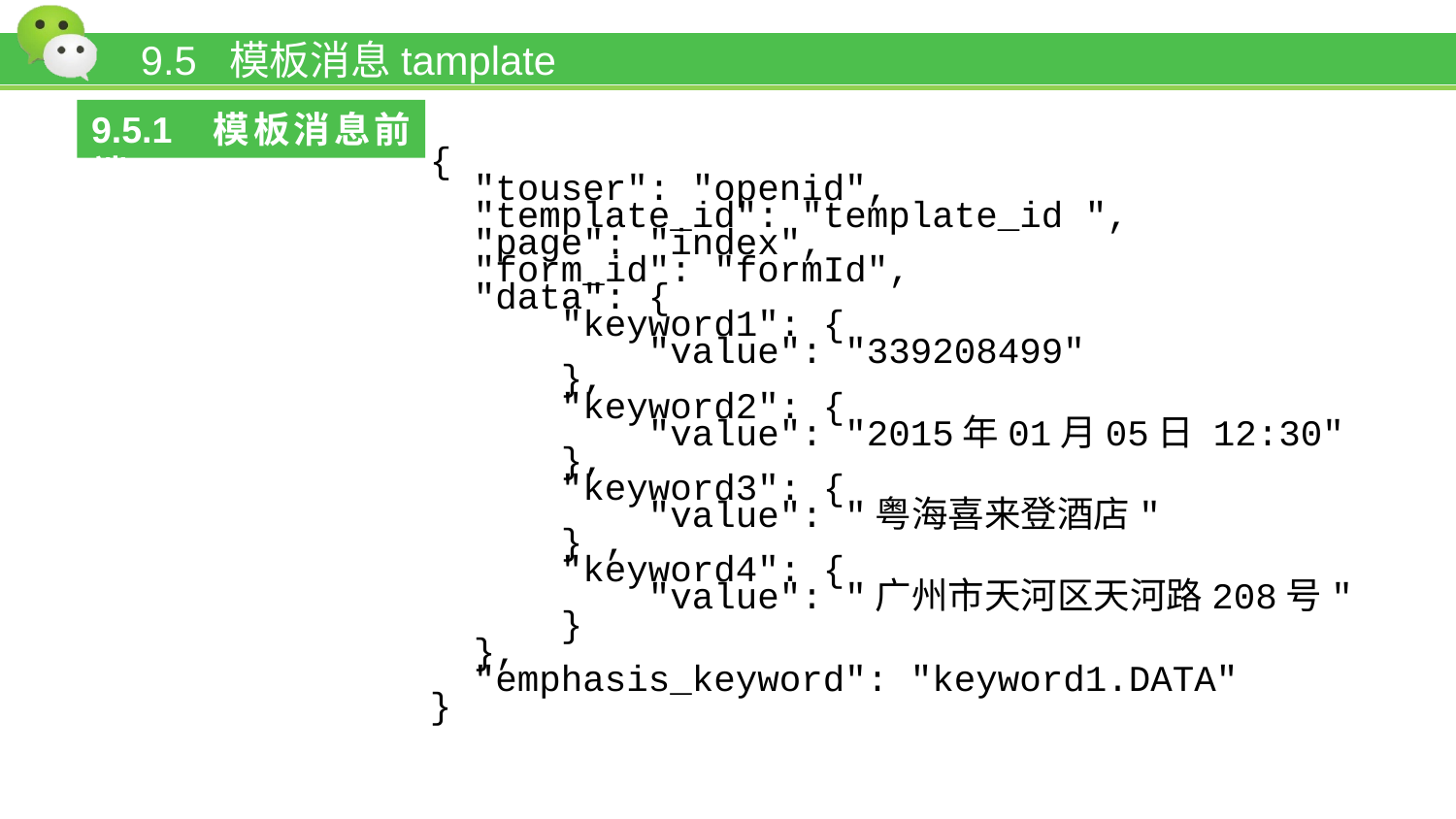

# 9.5  模板消息tamplate
9.5.1  模板消息前端
{
  "touser": "openid",
  "template_id": "template_id ",
  "page": "index",
  "form_id": "formId",
  "data": {
      "keyword1": {
          "value": "339208499"
      },
      "keyword2": {
          "value": "2015年01月05日 12:30"
      },
      "keyword3": {
          "value": "粤海喜来登酒店"
      } ,
      "keyword4": {
          "value": "广州市天河区天河路208号"
      }
  },
  "emphasis_keyword": "keyword1.DATA"
}